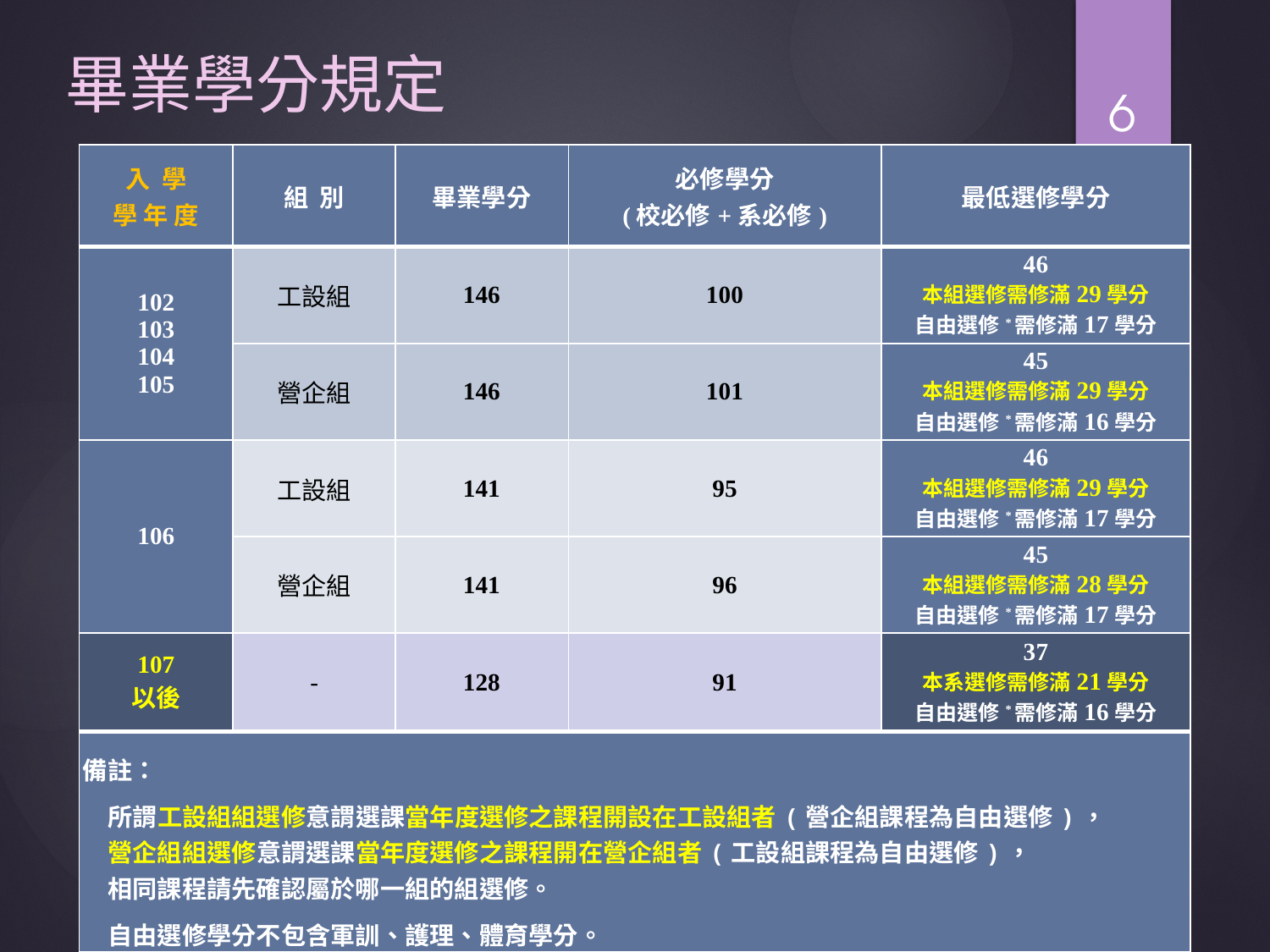

# 畢業學分規定
6
| 入 學 學 年 度 | 組 別 | 畢業學分 | 必修學分 (校必修+系必修) | 最低選修學分 |
| --- | --- | --- | --- | --- |
| 102 103 104 105 | 工設組 | 146 | 100 | 46 本組選修需修滿29學分 自由選修\*需修滿17學分 |
|  | 營企組 | 146 | 101 | 45 本組選修需修滿29學分 自由選修\*需修滿16學分 |
| 106 | 工設組 | 141 | 95 | 46 本組選修需修滿29學分 自由選修\*需修滿17學分 |
|  | 營企組 | 141 | 96 | 45 本組選修需修滿28學分 自由選修\*需修滿17學分 |
| 107 以後 | - | 128 | 91 | 37 本系選修需修滿21學分 自由選修\*需修滿16學分 |
| 備註： 所謂工設組組選修意謂選課當年度選修之課程開設在工設組者(營企組課程為自由選修)， 營企組組選修意謂選課當年度選修之課程開在營企組者(工設組課程為自由選修)， 相同課程請先確認屬於哪一組的組選修。 自由選修學分不包含軍訓、護理、體育學分。 |  |  |  |  |